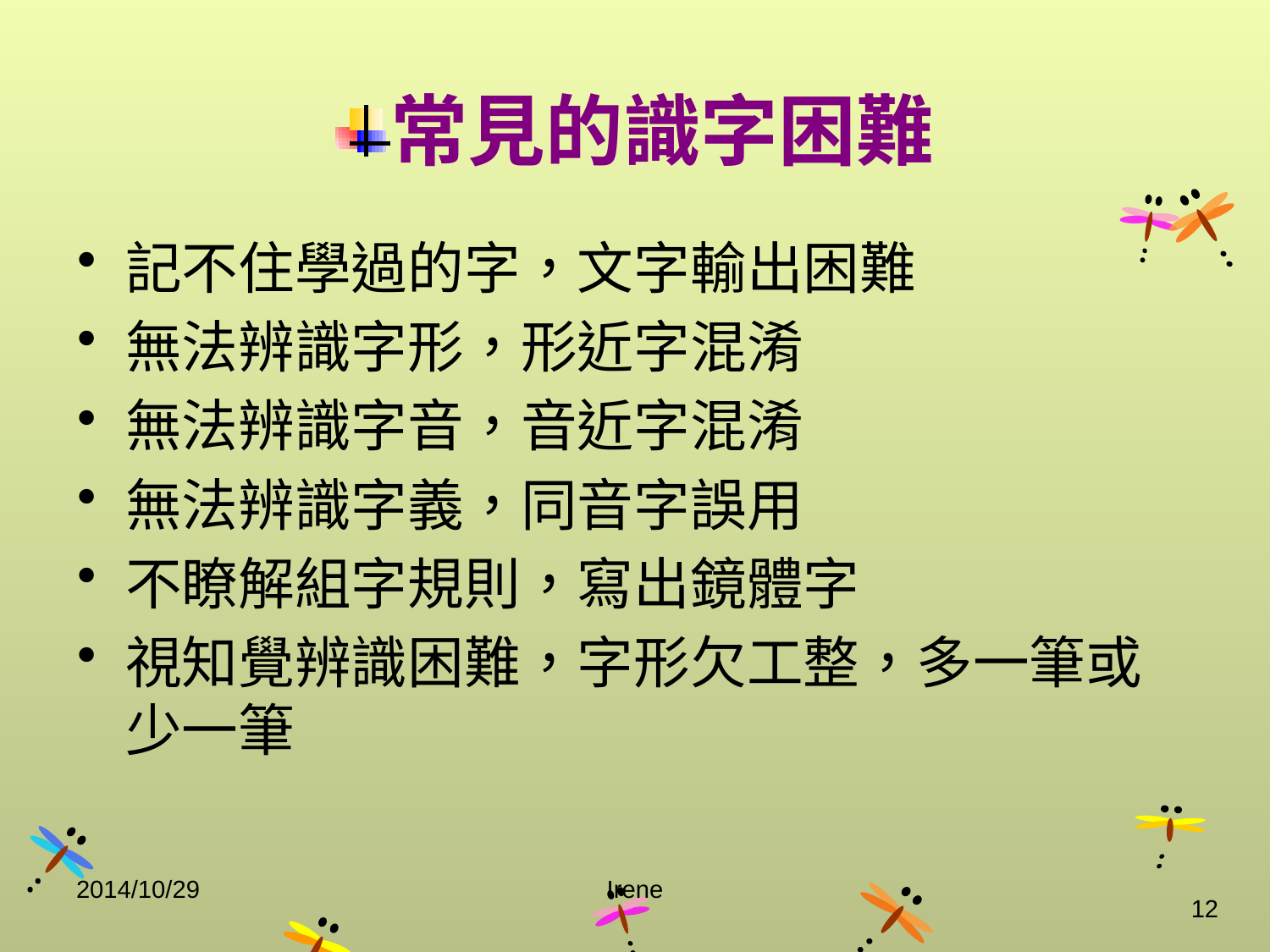

常見的識字困難
記不住學過的字，文字輸出困難
無法辨識字形，形近字混淆
無法辨識字音，音近字混淆
無法辨識字義，同音字誤用
不瞭解組字規則，寫出鏡體字
視知覺辨識困難，字形欠工整，多一筆或少一筆

2014/10/29
Irene